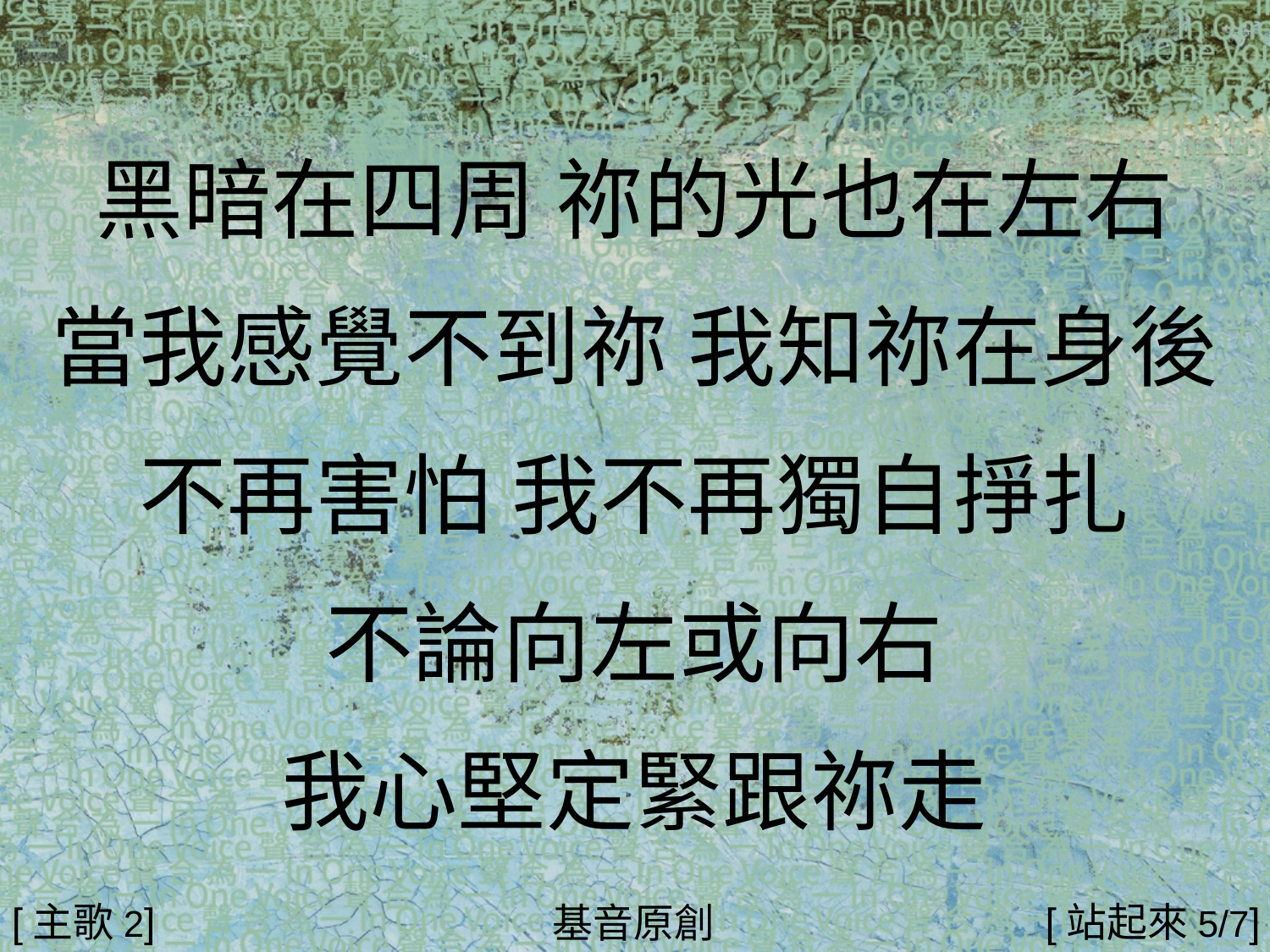

黑暗在四周 祢的光也在左右

當我感覺不到祢 我知祢在身後

不再害怕 我不再獨自掙扎

不論向左或向右

我心堅定緊跟祢走

#

[主歌2]
[站起來5/7]
基音原創